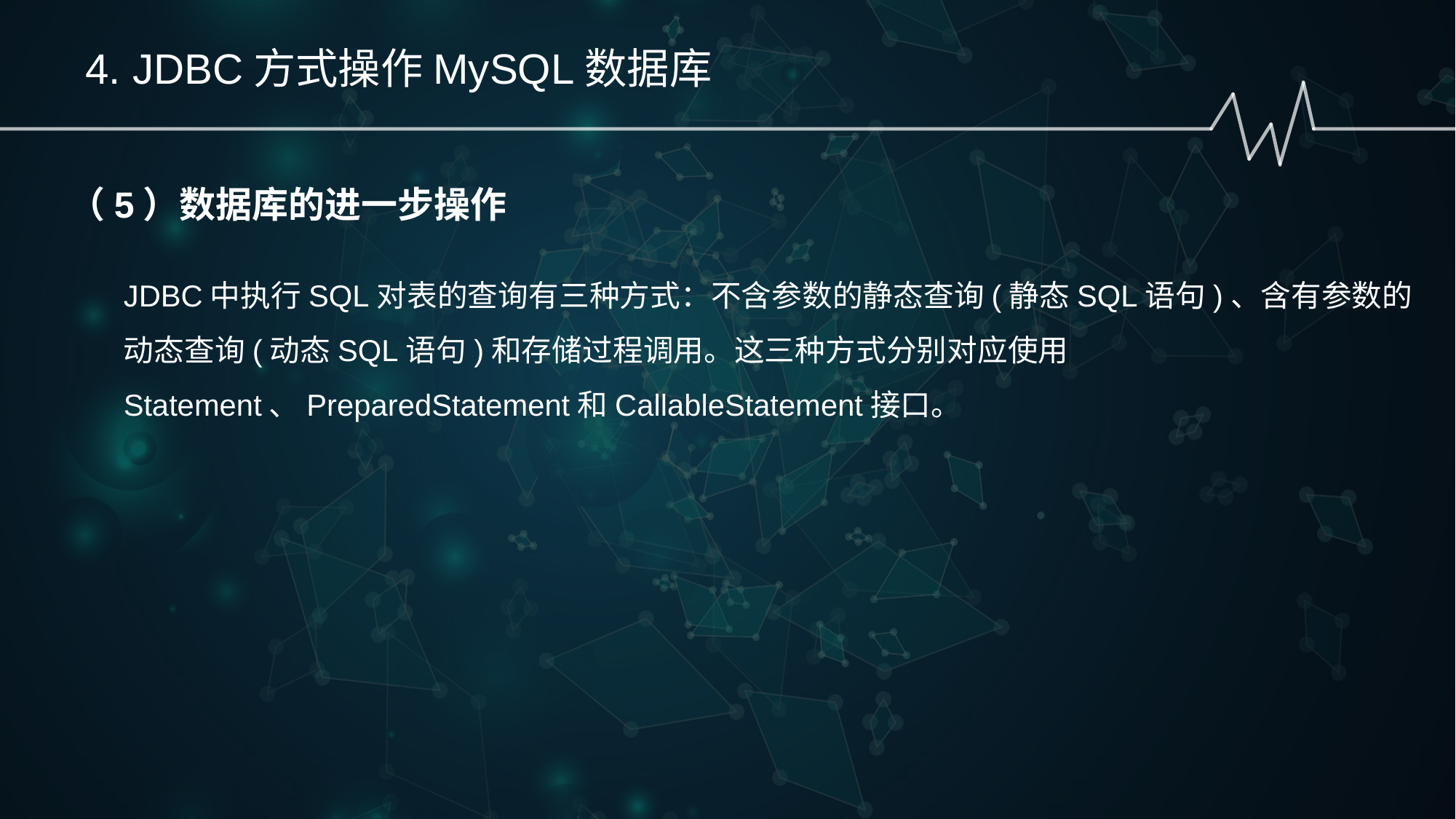

4. JDBC方式操作MySQL数据库
（5）数据库的进一步操作

JDBC中执行SQL对表的查询有三种方式：不含参数的静态查询(静态SQL语句)、含有参数的动态查询(动态SQL语句)和存储过程调用。这三种方式分别对应使用Statement、PreparedStatement和CallableStatement接口。